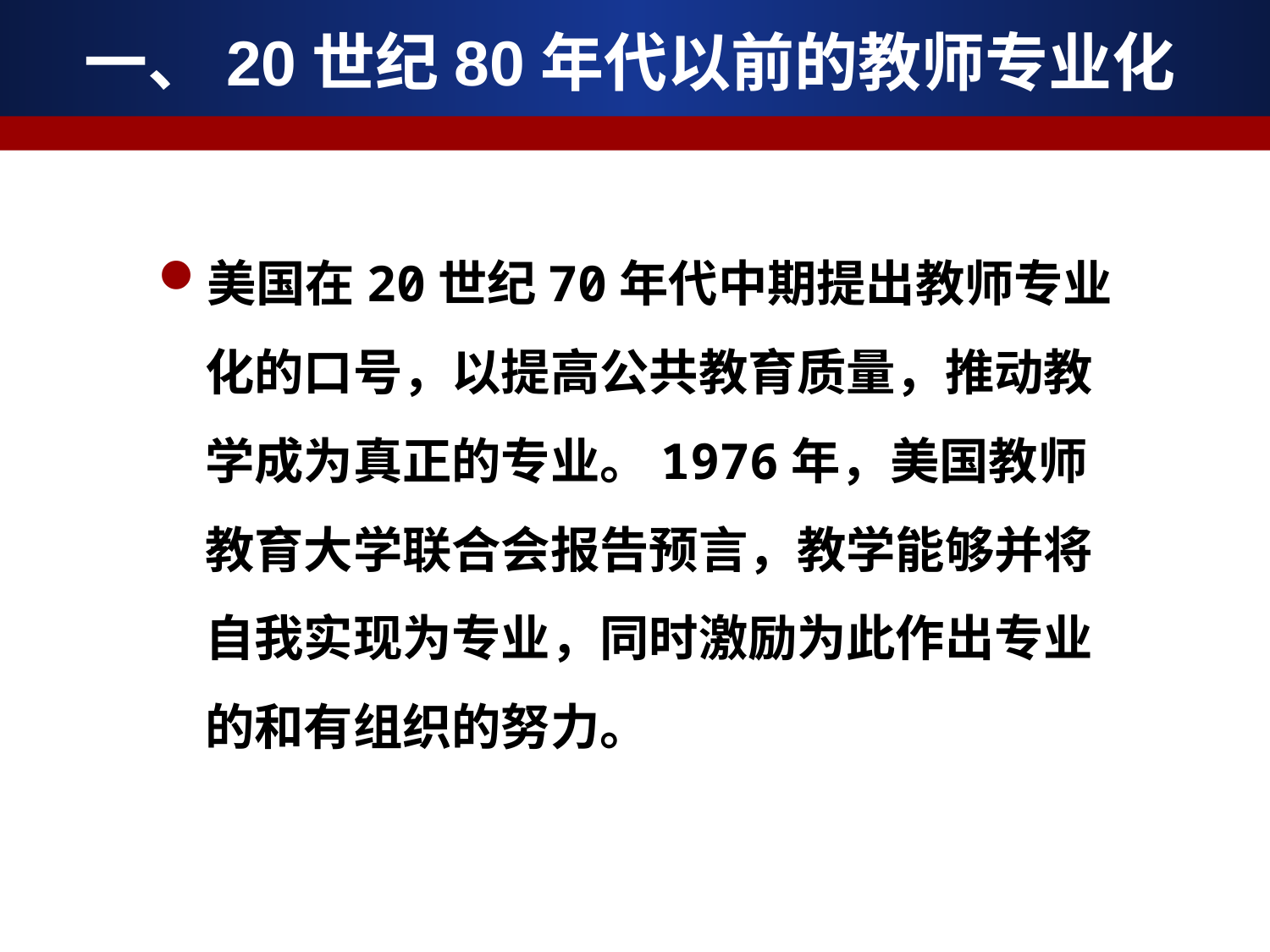

# 一、20世纪80年代以前的教师专业化
美国在20世纪70年代中期提出教师专业化的口号，以提高公共教育质量，推动教学成为真正的专业。1976年，美国教师教育大学联合会报告预言，教学能够并将自我实现为专业，同时激励为此作出专业的和有组织的努力。